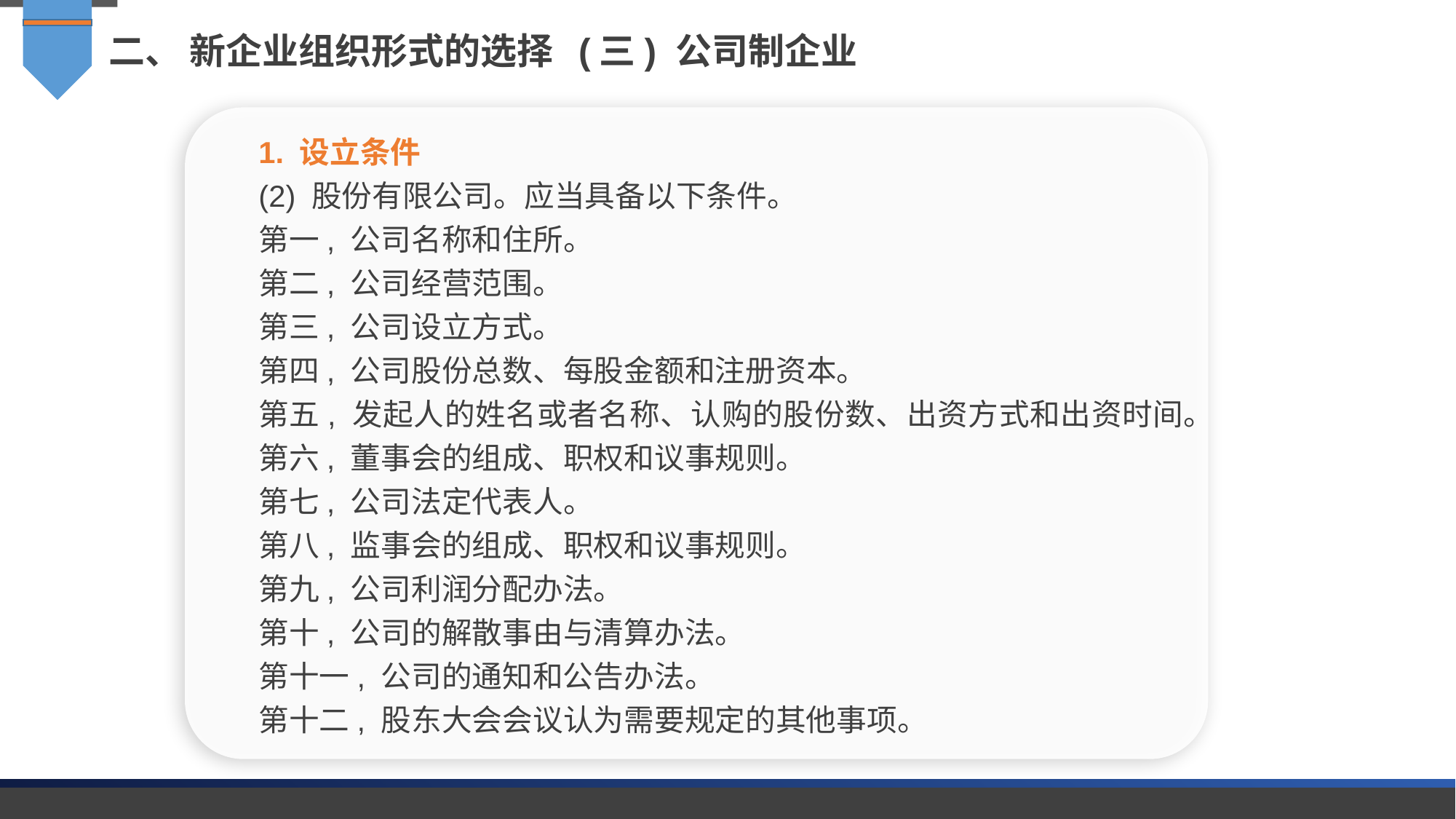

二、 新企业组织形式的选择  (三) 公司制企业

1. 设立条件
(2) 股份有限公司。应当具备以下条件。
第一, 公司名称和住所。
第二, 公司经营范围。
第三, 公司设立方式。
第四, 公司股份总数、每股金额和注册资本。
第五, 发起人的姓名或者名称、认购的股份数、出资方式和出资时间。
第六, 董事会的组成、职权和议事规则。
第七, 公司法定代表人。
第八, 监事会的组成、职权和议事规则。
第九, 公司利润分配办法。
第十, 公司的解散事由与清算办法。
第十一, 公司的通知和公告办法。
第十二, 股东大会会议认为需要规定的其他事项。